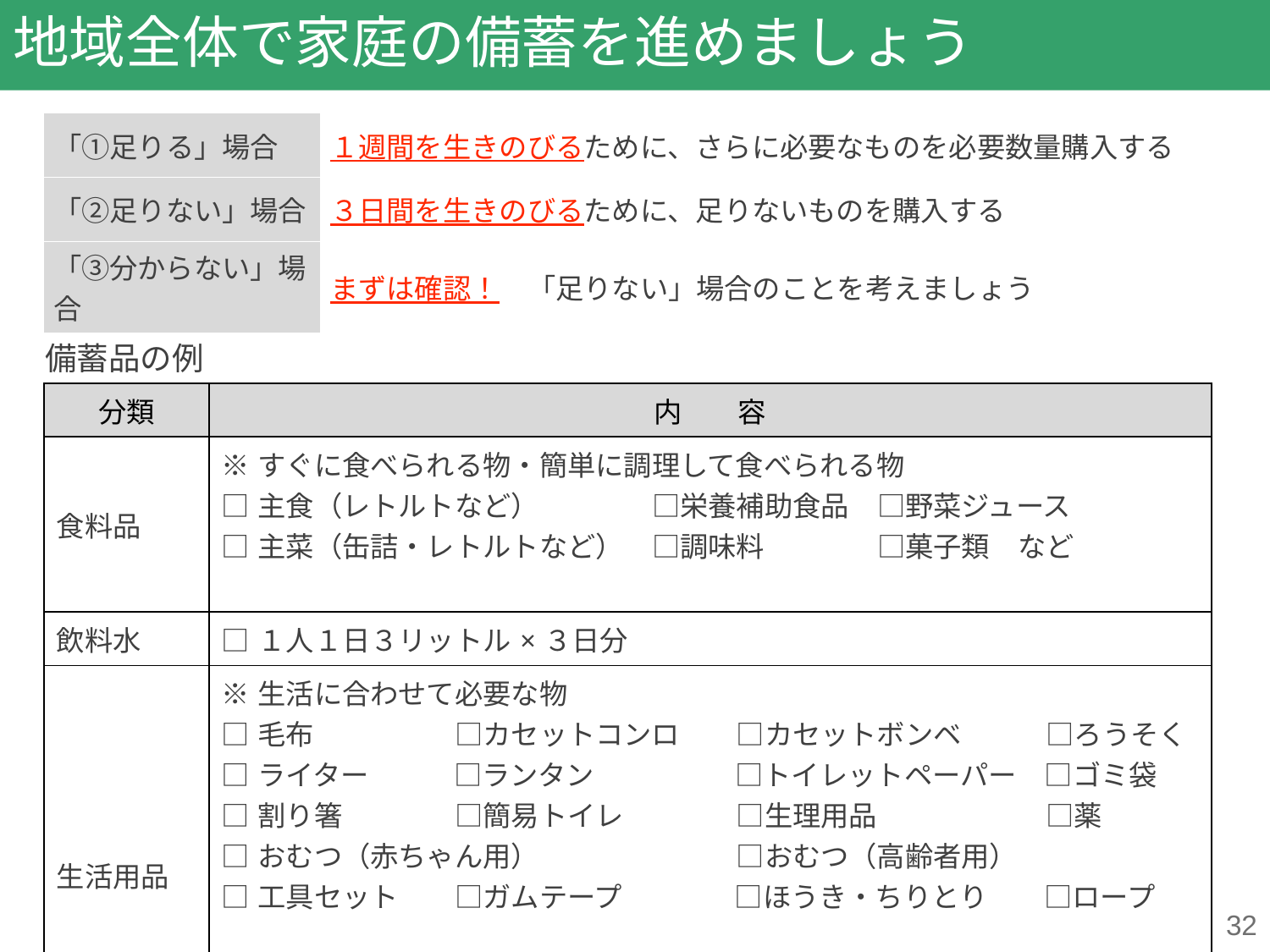

# 地域全体で家庭の備蓄を進めましょう
| 「①足りる」場合 | １週間を生きのびるために、さらに必要なものを必要数量購入する |
| --- | --- |
| 「②足りない」場合 | ３日間を生きのびるために、足りないものを購入する |
| 「③分からない」場合 | まずは確認！　「足りない」場合のことを考えましょう |
備蓄品の例
| 分類 | 内　　容 |
| --- | --- |
| 食料品 | ※すぐに食べられる物・簡単に調理して食べられる物 □主食（レトルトなど）　　　　□栄養補助食品　□野菜ジュース □主菜（缶詰・レトルトなど）　□調味料　　　　□菓子類　など |
| 飲料水 | □１人１日３リットル×３日分 |
| 生活用品 | ※生活に合わせて必要な物 □毛布　　　　　□カセットコンロ　　□カセットボンベ　　　□ろうそく □ライター　　　□ランタン　　　　　□トイレットペーパー　□ゴミ袋　 □割り箸　　　　□簡易トイレ　　　　□生理用品　　　　　　□薬 □おむつ（赤ちゃん用）　　　　　　　□おむつ（高齢者用）　　　　　　 □工具セット　　□ガムテープ　　　　□ほうき・ちりとり　　□ロープ　　 □ガムテープ　　□充電式ラジオ　　　□懐中電灯　　　　　　□乾電池　　　　 □予備バッテリー　など |
| 救助用具 | □スコップ　□バール　□ノコギリ　など |
32